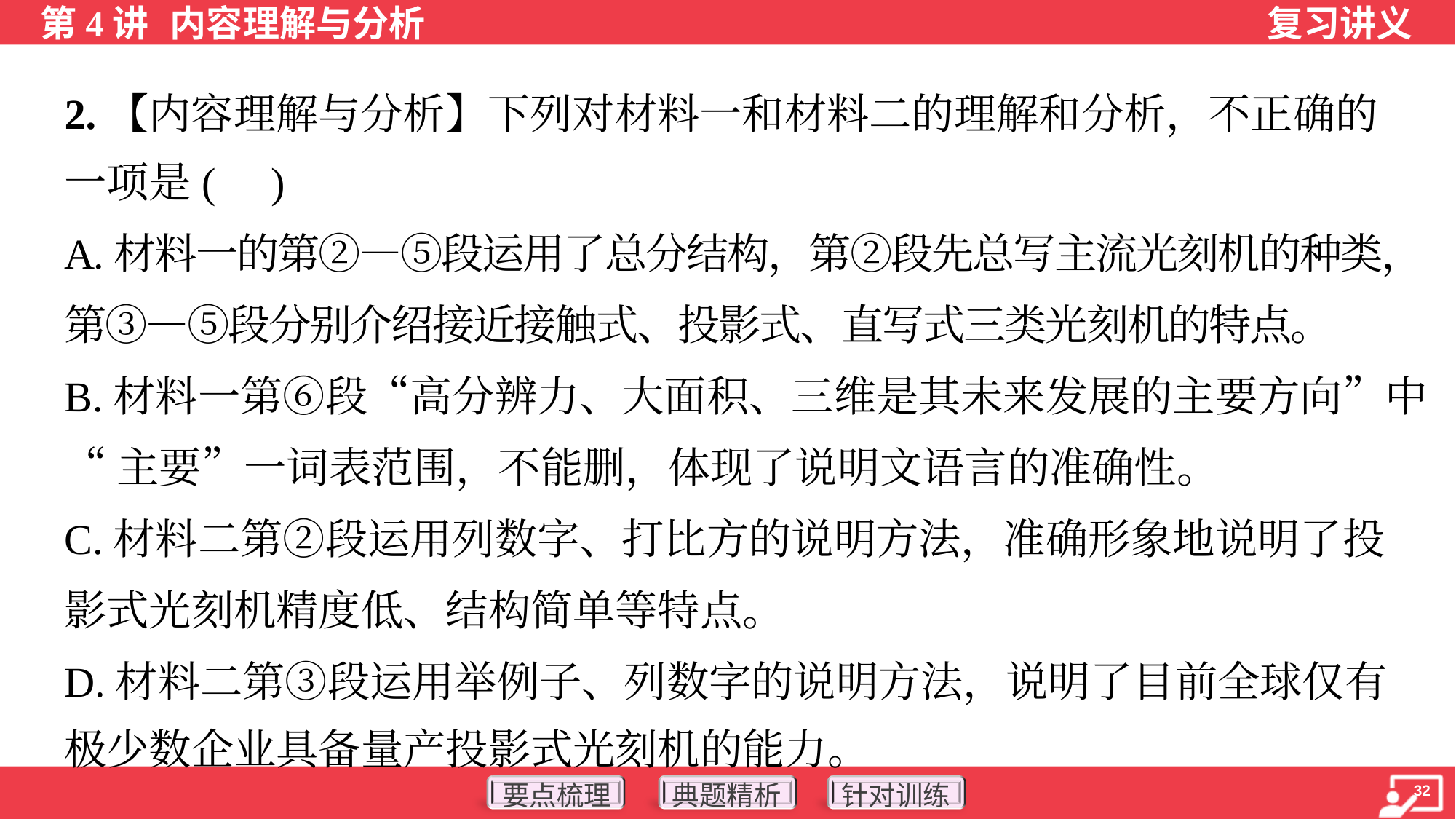

2.【内容理解与分析】下列对材料一和材料二的理解和分析，不正确的
一项是(     )
A.材料一的第②—⑤段运用了总分结构，第②段先总写主流光刻机的种类，
第③—⑤段分别介绍接近接触式、投影式、直写式三类光刻机的特点。
B.材料一第⑥段“高分辨力、大面积、三维是其未来发展的主要方向”中
“主要”一词表范围，不能删，体现了说明文语言的准确性。
C.材料二第②段运用列数字、打比方的说明方法，准确形象地说明了投
影式光刻机精度低、结构简单等特点。
D.材料二第③段运用举例子、列数字的说明方法，说明了目前全球仅有
极少数企业具备量产投影式光刻机的能力。